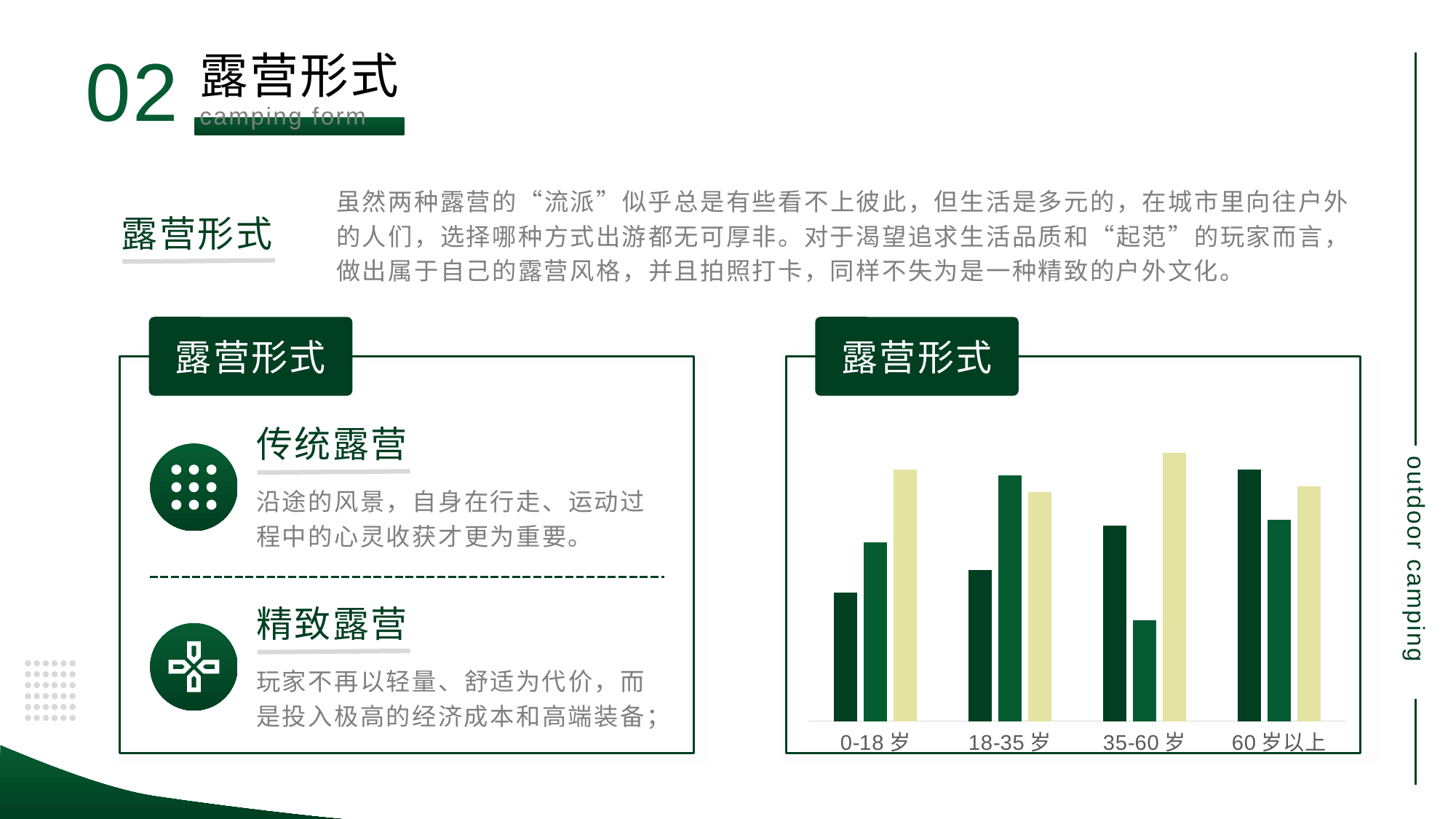

02
露营形式
camping form

虽然两种露营的“流派”似乎总是有些看不上彼此，但生活是多元的，在城市里向往户外的人们，选择哪种方式出游都无可厚非。对于渴望追求生活品质和“起范”的玩家而言，做出属于自己的露营风格，并且拍照打卡，同样不失为是一种精致的户外文化。
露营形式

露营形式
露营形式

### Chart

| Category | 传统露营 | 便携露营 | 精致露营 |
|---|---|---|---|
| 0-18岁 | 2.3 | 3.2 | 4.5 |
| 18-35岁 | 2.7 | 4.4 | 4.1 |
| 35-60岁 | 3.5 | 1.8 | 4.8 |
| 60岁以上 | 4.5 | 3.6 | 4.2 |
传统露营

沿途的风景，自身在行走、运动过程中的心灵收获才更为重要。
精致露营

玩家不再以轻量、舒适为代价，而是投入极高的经济成本和高端装备；